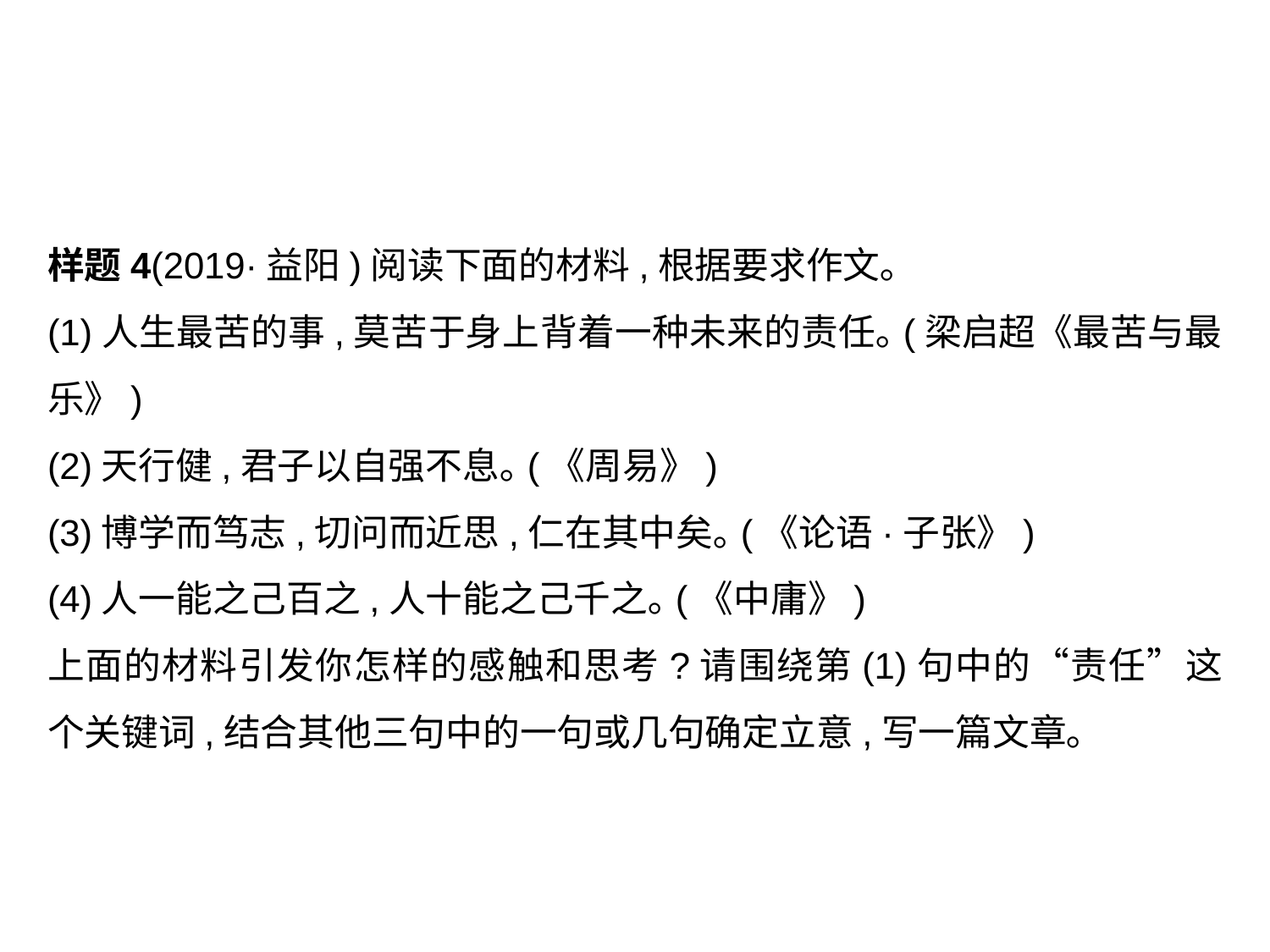

样题4(2019·益阳)阅读下面的材料,根据要求作文｡
(1)人生最苦的事,莫苦于身上背着一种未来的责任｡(梁启超《最苦与最乐》)
(2)天行健,君子以自强不息｡(《周易》)
(3)博学而笃志,切问而近思,仁在其中矣｡(《论语·子张》)
(4)人一能之己百之,人十能之己千之｡(《中庸》)
上面的材料引发你怎样的感触和思考?请围绕第(1)句中的“责任”这个关键词,结合其他三句中的一句或几句确定立意,写一篇文章｡